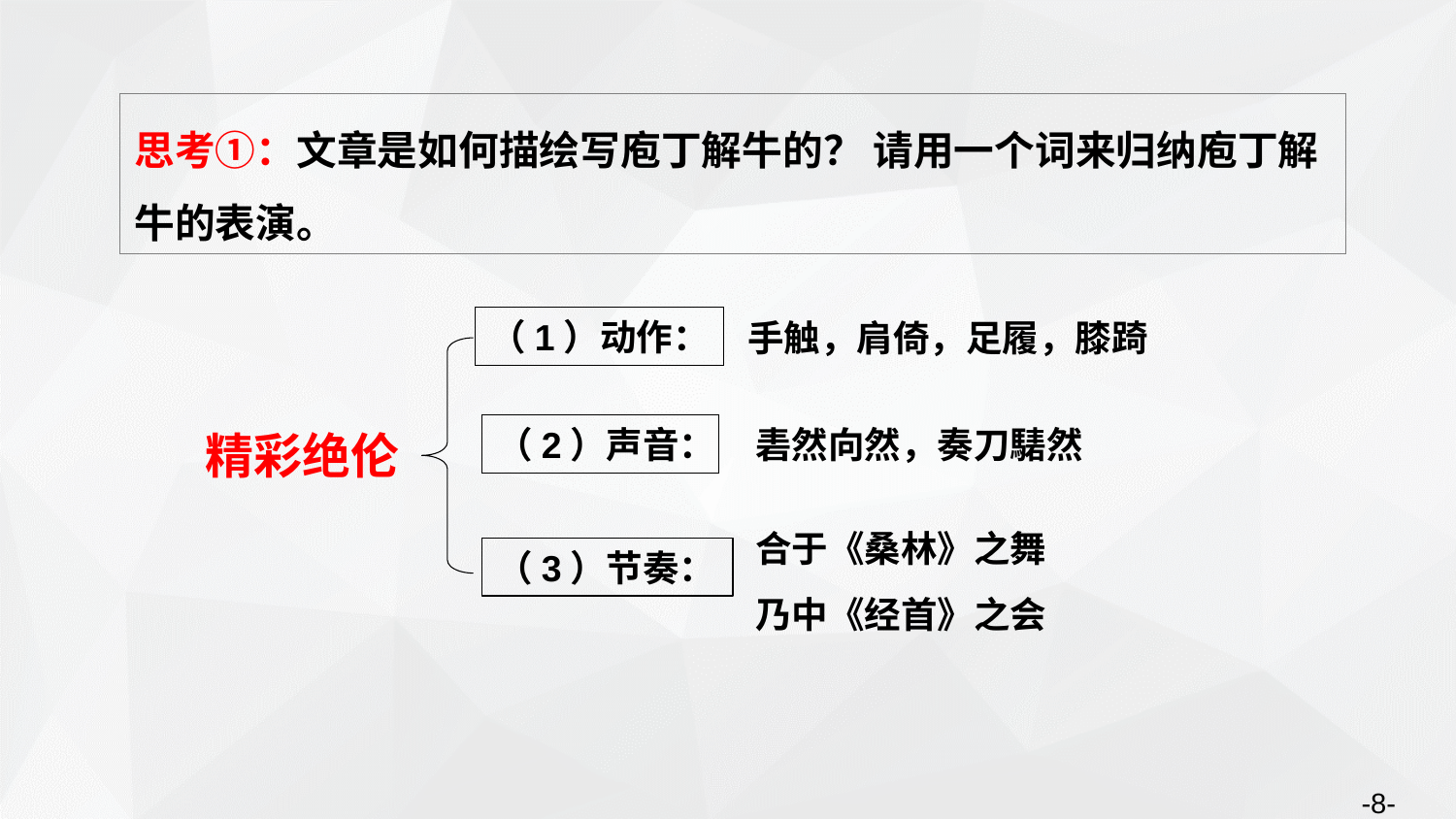

思考①：文章是如何描绘写庖丁解牛的？ 请用一个词来归纳庖丁解牛的表演。
（1）动作：
手触，肩倚，足履，膝踦

（2）声音：
砉然向然，奏刀騞然
精彩绝伦
合于《桑林》之舞
乃中《经首》之会
（3）节奏：
-8-